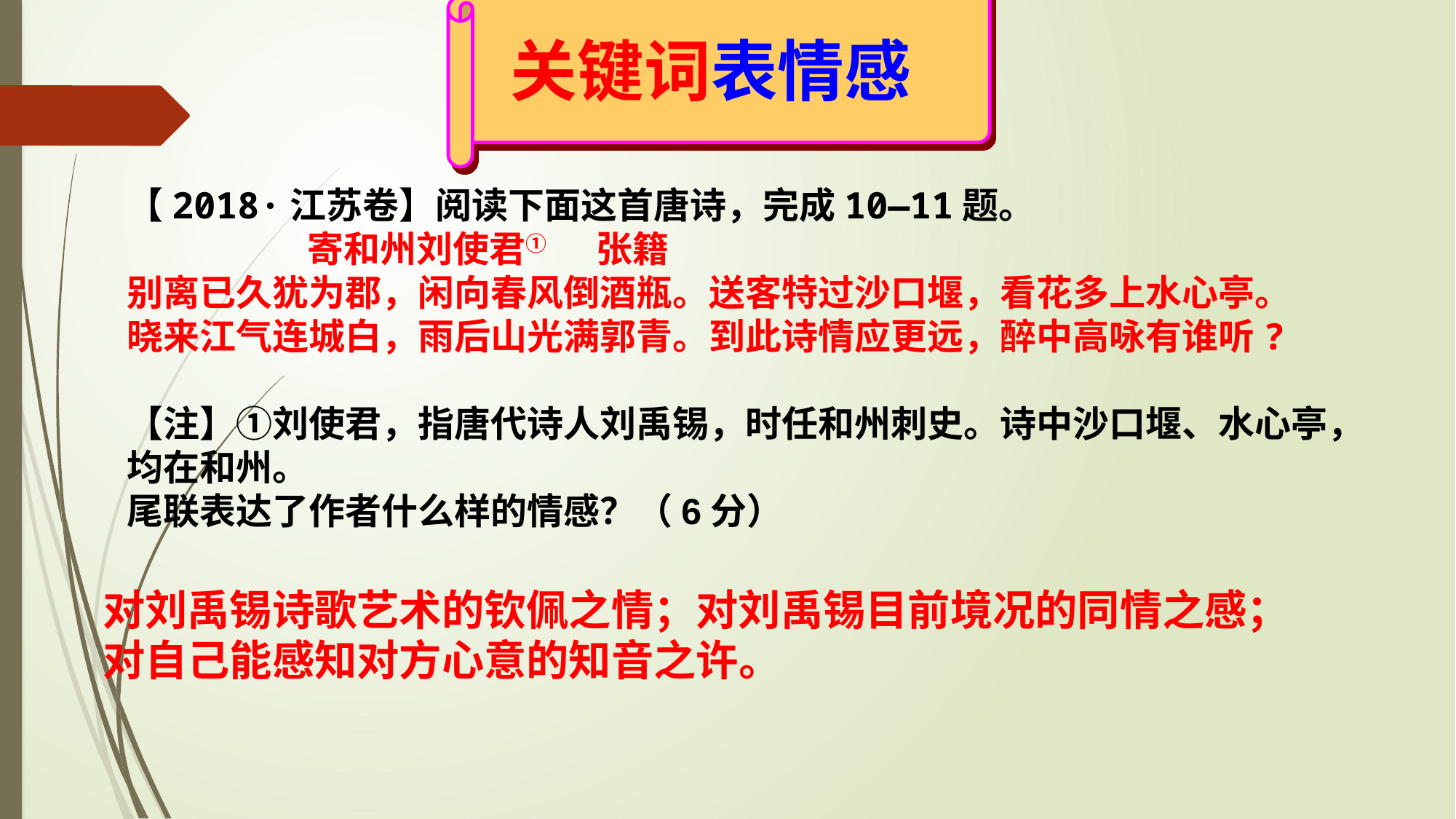

关键词表情感
【2018·江苏卷】阅读下面这首唐诗，完成10—11题。
                     寄和州刘使君①      张籍
别离已久犹为郡，闲向春风倒酒瓶。送客特过沙口堰，看花多上水心亭。
晓来江气连城白，雨后山光满郭青。到此诗情应更远，醉中高咏有谁听?

【注】①刘使君，指唐代诗人刘禹锡，时任和州刺史。诗中沙口堰、水心亭，均在和州。
尾联表达了作者什么样的情感？（6分）
对刘禹锡诗歌艺术的钦佩之情；对刘禹锡目前境况的同情之感；对自己能感知对方心意的知音之许。